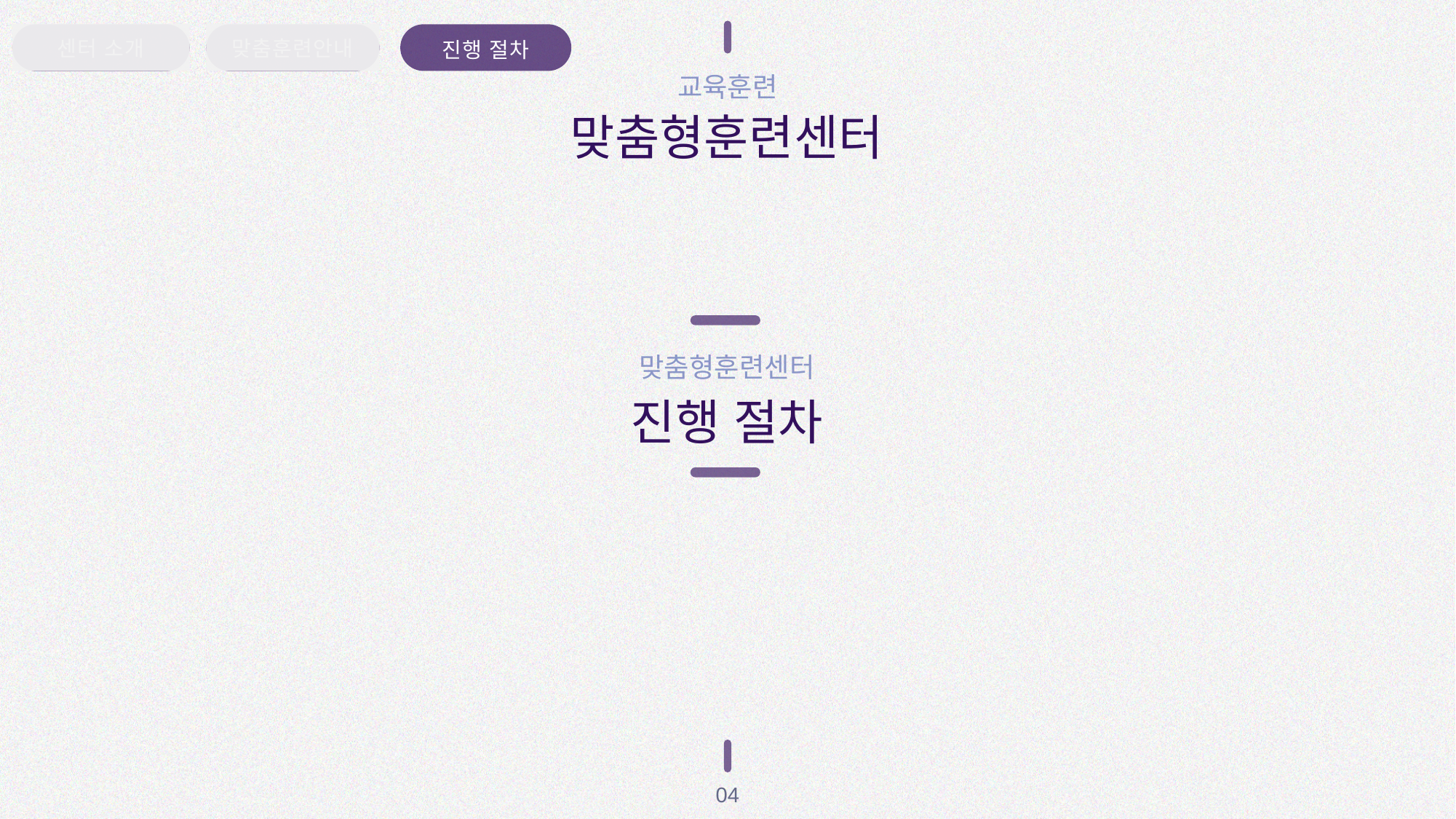

진행 절차

센터 소개

맞춤훈련안내
교육훈련
맞춤형훈련센터
맞춤형훈련센터
진행 절차
04